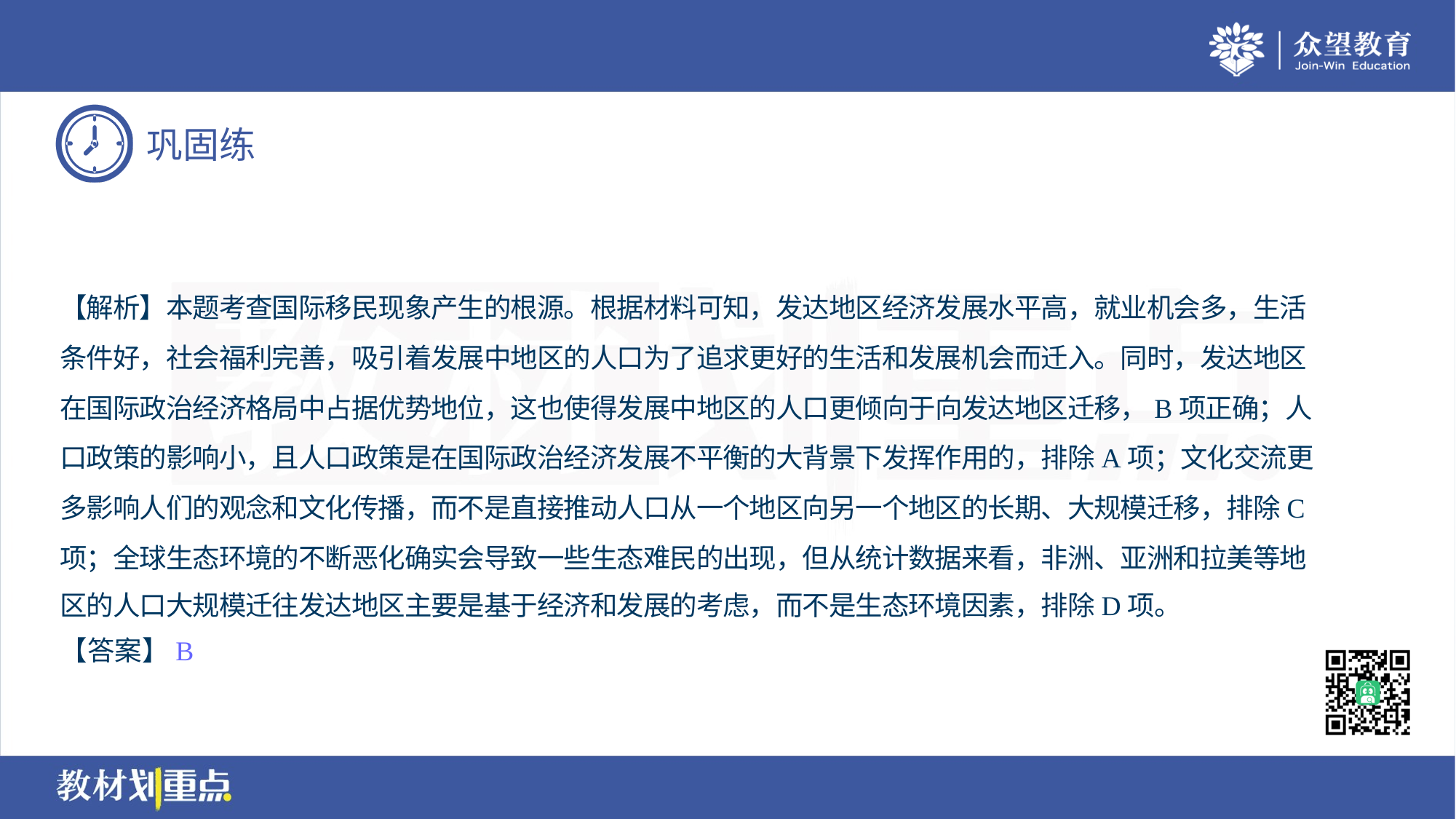

【解析】本题考查国际移民现象产生的根源。根据材料可知，发达地区经济发展水平高，就业机会多，生活
条件好，社会福利完善，吸引着发展中地区的人口为了追求更好的生活和发展机会而迁入。同时，发达地区
在国际政治经济格局中占据优势地位，这也使得发展中地区的人口更倾向于向发达地区迁移，B项正确；人
口政策的影响小，且人口政策是在国际政治经济发展不平衡的大背景下发挥作用的，排除A项；文化交流更
多影响人们的观念和文化传播，而不是直接推动人口从一个地区向另一个地区的长期、大规模迁移，排除C
项；全球生态环境的不断恶化确实会导致一些生态难民的出现，但从统计数据来看，非洲、亚洲和拉美等地
区的人口大规模迁往发达地区主要是基于经济和发展的考虑，而不是生态环境因素，排除D项。
【答案】B